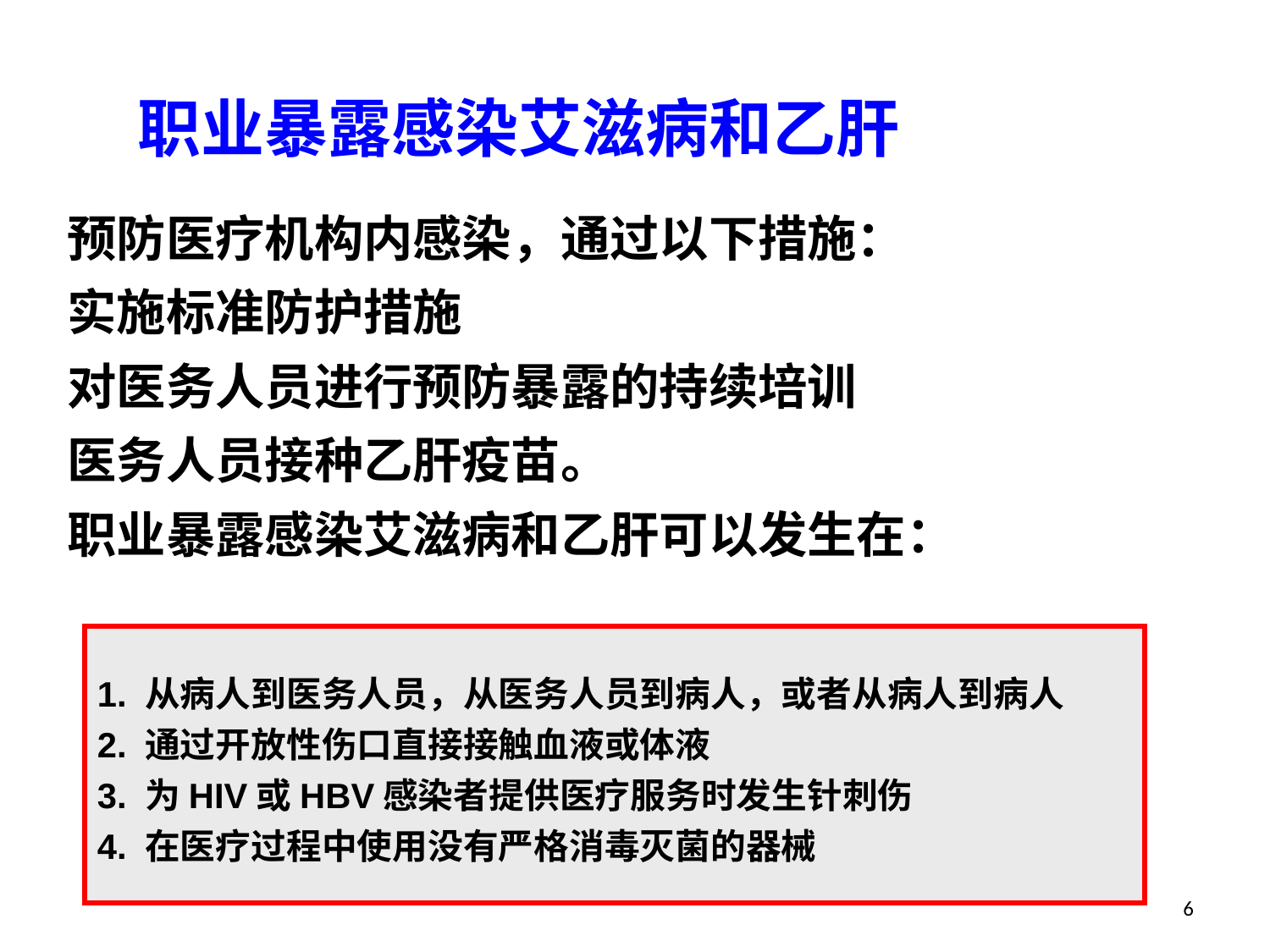

职业暴露感染艾滋病和乙肝
预防医疗机构内感染，通过以下措施：
实施标准防护措施
对医务人员进行预防暴露的持续培训
医务人员接种乙肝疫苗。
职业暴露感染艾滋病和乙肝可以发生在：
1. 从病人到医务人员，从医务人员到病人，或者从病人到病人
2. 通过开放性伤口直接接触血液或体液
3. 为HIV或HBV感染者提供医疗服务时发生针刺伤
4. 在医疗过程中使用没有严格消毒灭菌的器械
6